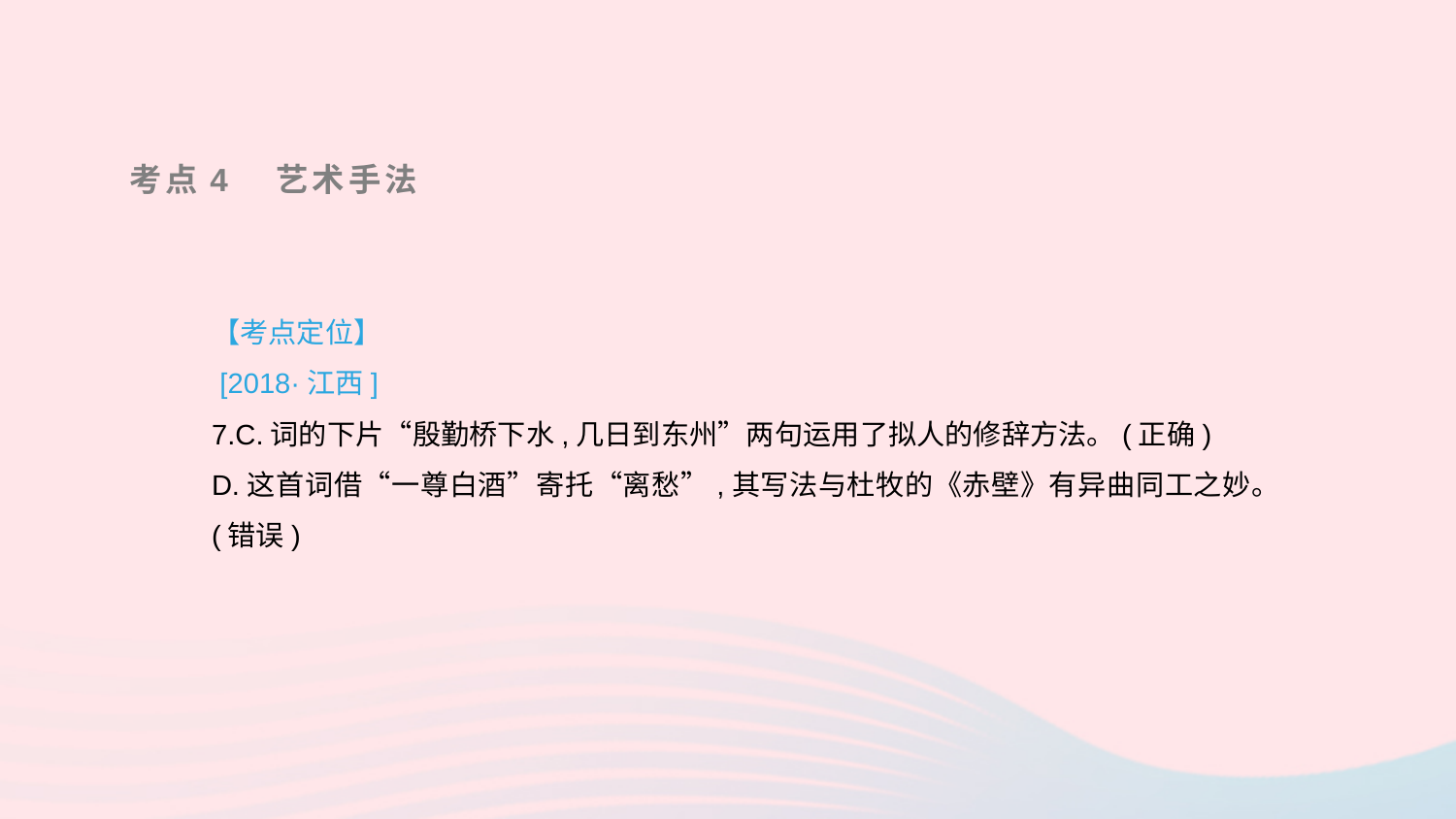

考点4　艺术手法
【考点定位】
 [2018·江西]
7.C.词的下片“殷勤桥下水,几日到东州”两句运用了拟人的修辞方法。(正确)
D.这首词借“一尊白酒”寄托“离愁”,其写法与杜牧的《赤壁》有异曲同工之妙。(错误)